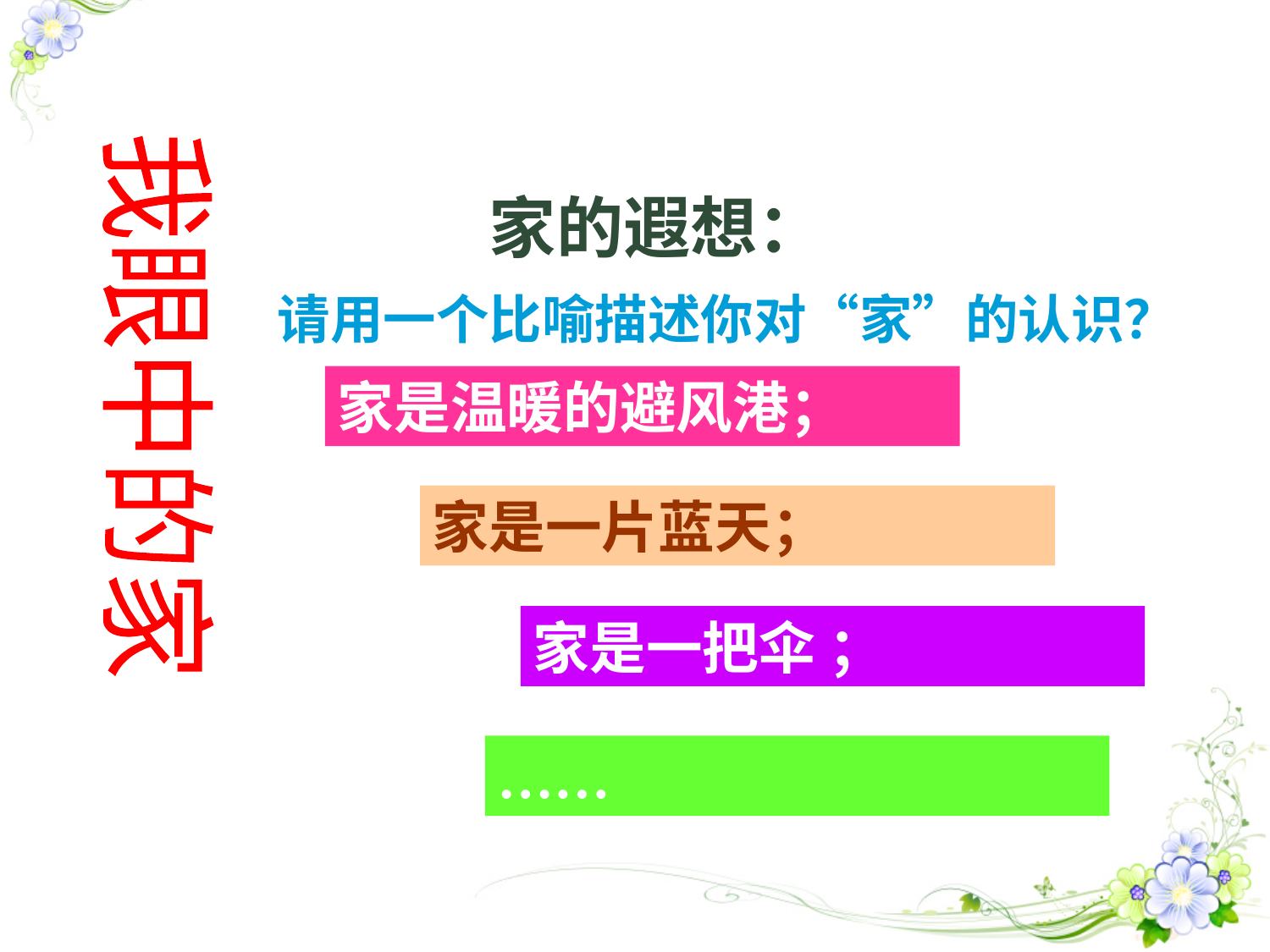

家的遐想：

请用一个比喻描述你对“家”的认识？
我眼中的家
家是温暖的避风港；
家是一片蓝天；
家是一把伞 ；
……